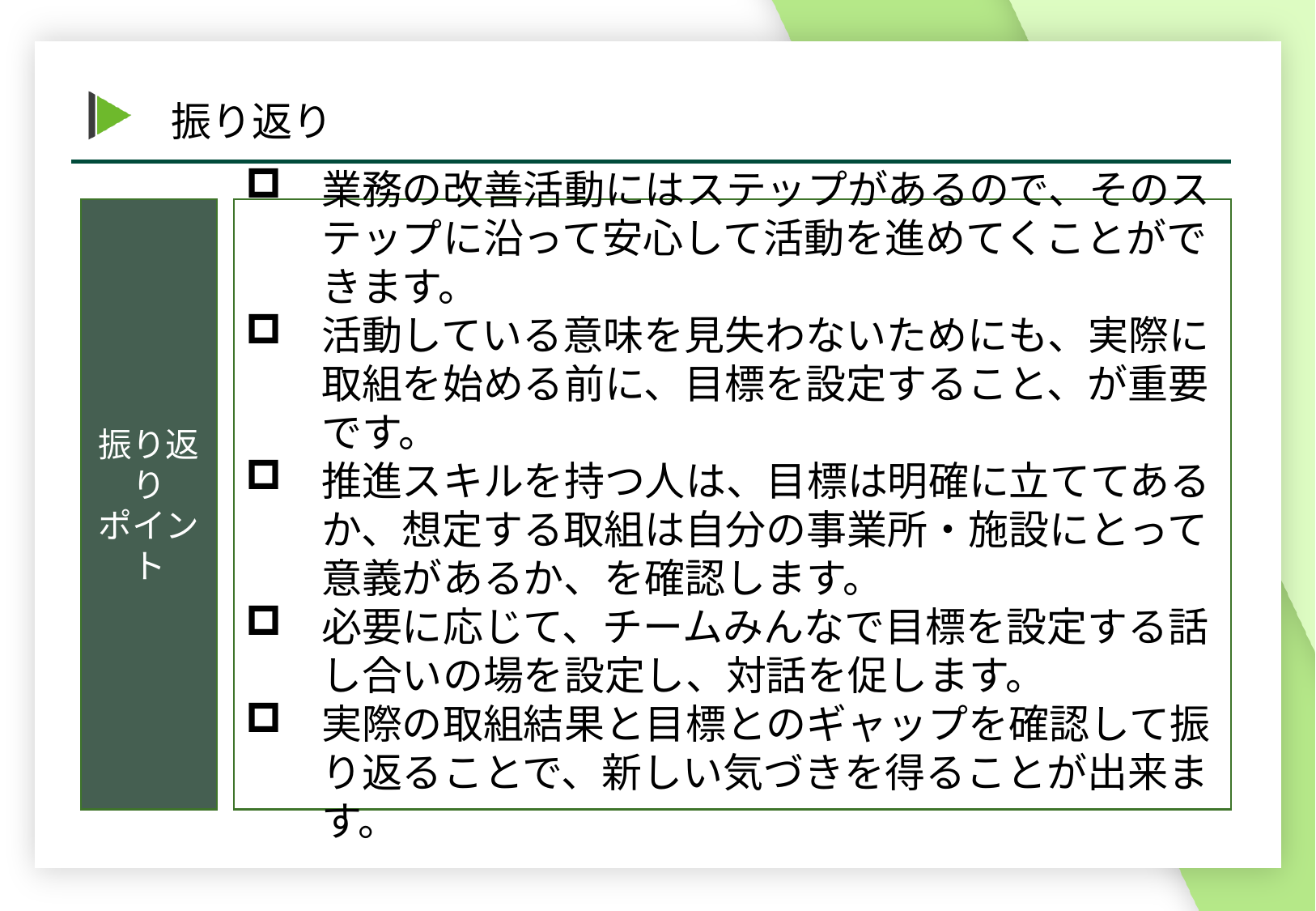

業務の改善活動にはステップがあるので、そのステップに沿って安心して活動を進めてくことができます。
活動している意味を見失わないためにも、実際に取組を始める前に、目標を設定すること、が重要です。
推進スキルを持つ人は、目標は明確に立ててあるか、想定する取組は自分の事業所・施設にとって意義があるか、を確認します。
必要に応じて、チームみんなで目標を設定する話し合いの場を設定し、対話を促します。
実際の取組結果と目標とのギャップを確認して振り返ることで、新しい気づきを得ることが出来ます。
振り返り
ポイント